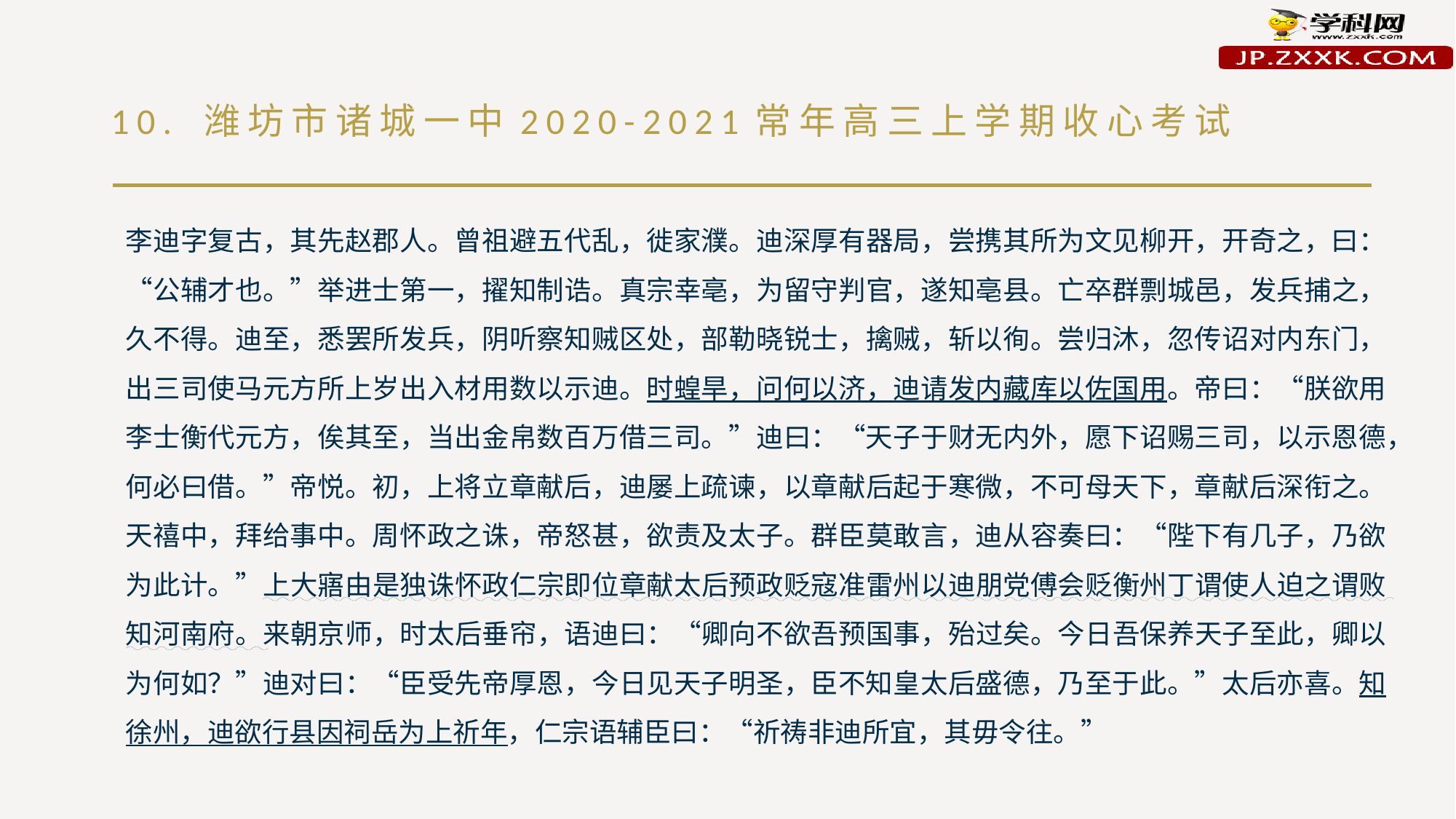

# 10. 潍坊市诸城一中2020-2021常年高三上学期收心考试
李迪字复古，其先赵郡人。曾祖避五代乱，徙家濮。迪深厚有器局，尝携其所为文见柳开，开奇之，曰：“公辅才也。”举进士第一，擢知制诰。真宗幸亳，为留守判官，遂知亳县。亡卒群剽城邑，发兵捕之，久不得。迪至，悉罢所发兵，阴听察知贼区处，部勒晓锐士，擒贼，斩以徇。尝归沐，忽传诏对内东门，出三司使马元方所上岁出入材用数以示迪。时蝗旱，问何以济，迪请发内藏库以佐国用。帝曰：“朕欲用李士衡代元方，俟其至，当出金帛数百万借三司。”迪曰：“天子于财无内外，愿下诏赐三司，以示恩德，何必曰借。”帝悦。初，上将立章献后，迪屡上疏谏，以章献后起于寒微，不可母天下，章献后深衔之。天禧中，拜给事中。周怀政之诛，帝怒甚，欲责及太子。群臣莫敢言，迪从容奏曰：“陛下有几子，乃欲为此计。”上大寤由是独诛怀政仁宗即位章献太后预政贬寇准雷州以迪朋党傅会贬衡州丁谓使人迫之谓败知河南府。来朝京师，时太后垂帘，语迪曰：“卿向不欲吾预国事，殆过矣。今日吾保养天子至此，卿以为何如？”迪对曰：“臣受先帝厚恩，今日见天子明圣，臣不知皇太后盛德，乃至于此。”太后亦喜。知徐州，迪欲行县因祠岳为上祈年，仁宗语辅臣曰：“祈祷非迪所宜，其毋令往。”